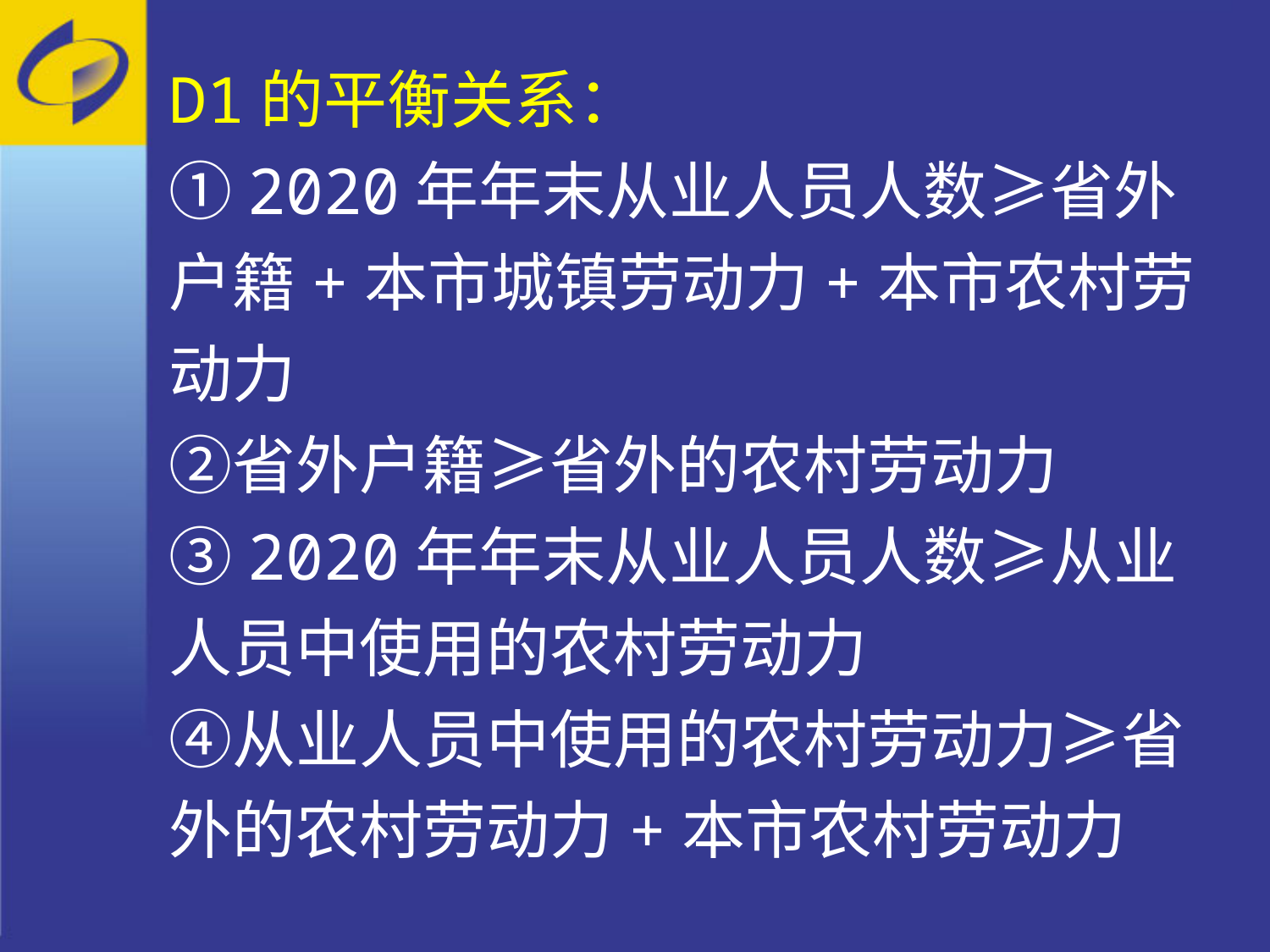

D1的平衡关系：
①2020年年末从业人员人数≥省外户籍+本市城镇劳动力+本市农村劳动力
②省外户籍≥省外的农村劳动力
③2020年年末从业人员人数≥从业人员中使用的农村劳动力
④从业人员中使用的农村劳动力≥省外的农村劳动力+本市农村劳动力